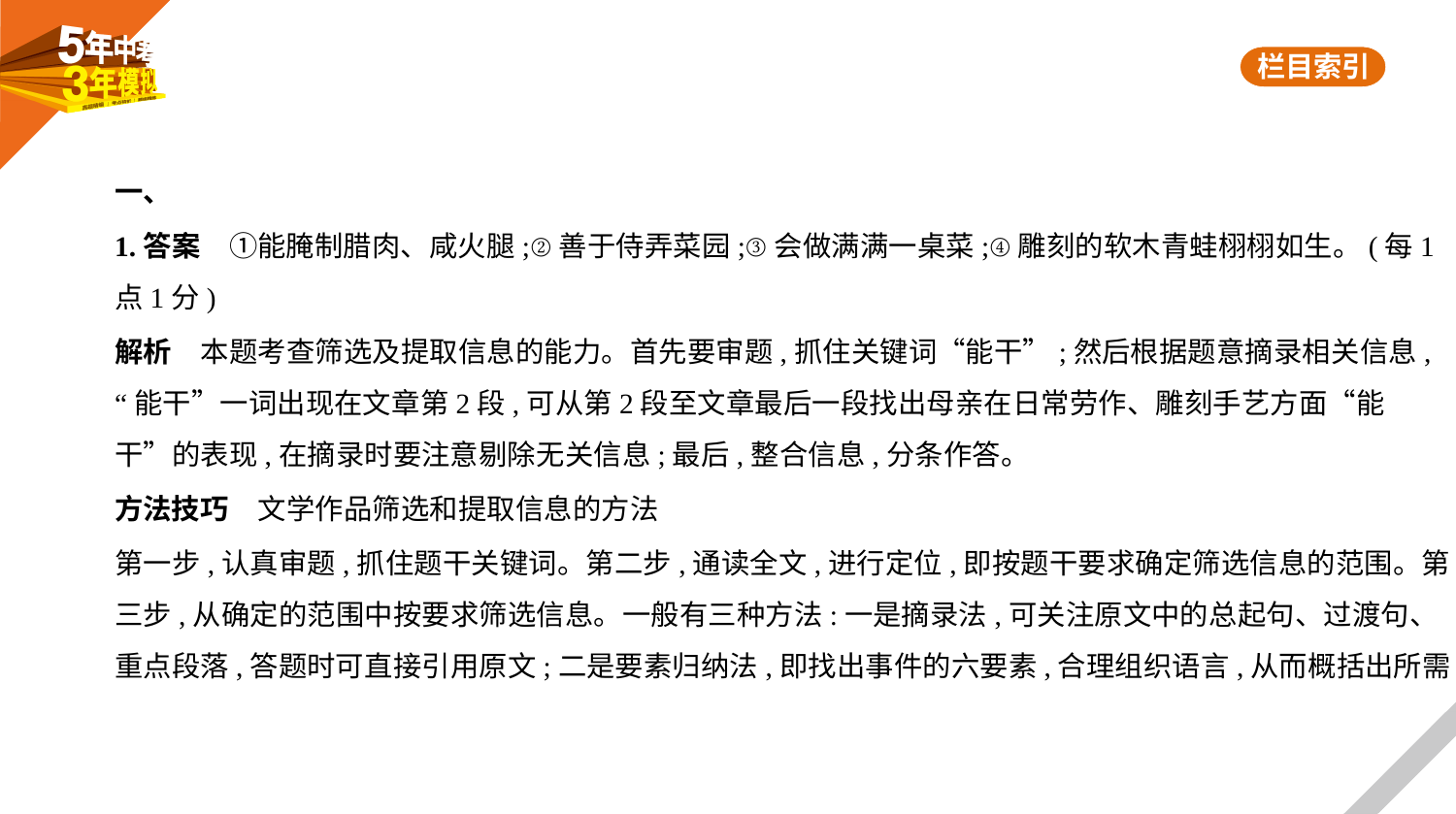

一、
1.答案　①能腌制腊肉、咸火腿;②善于侍弄菜园;③会做满满一桌菜;④雕刻的软木青蛙栩栩如生。(每1
点1分)
解析　本题考查筛选及提取信息的能力。首先要审题,抓住关键词“能干”;然后根据题意摘录相关信息,
“能干”一词出现在文章第2段,可从第2段至文章最后一段找出母亲在日常劳作、雕刻手艺方面“能
干”的表现,在摘录时要注意剔除无关信息;最后,整合信息,分条作答。
方法技巧　文学作品筛选和提取信息的方法
第一步,认真审题,抓住题干关键词。第二步,通读全文,进行定位,即按题干要求确定筛选信息的范围。第
三步,从确定的范围中按要求筛选信息。一般有三种方法:一是摘录法,可关注原文中的总起句、过渡句、
重点段落,答题时可直接引用原文;二是要素归纳法,即找出事件的六要素,合理组织语言,从而概括出所需